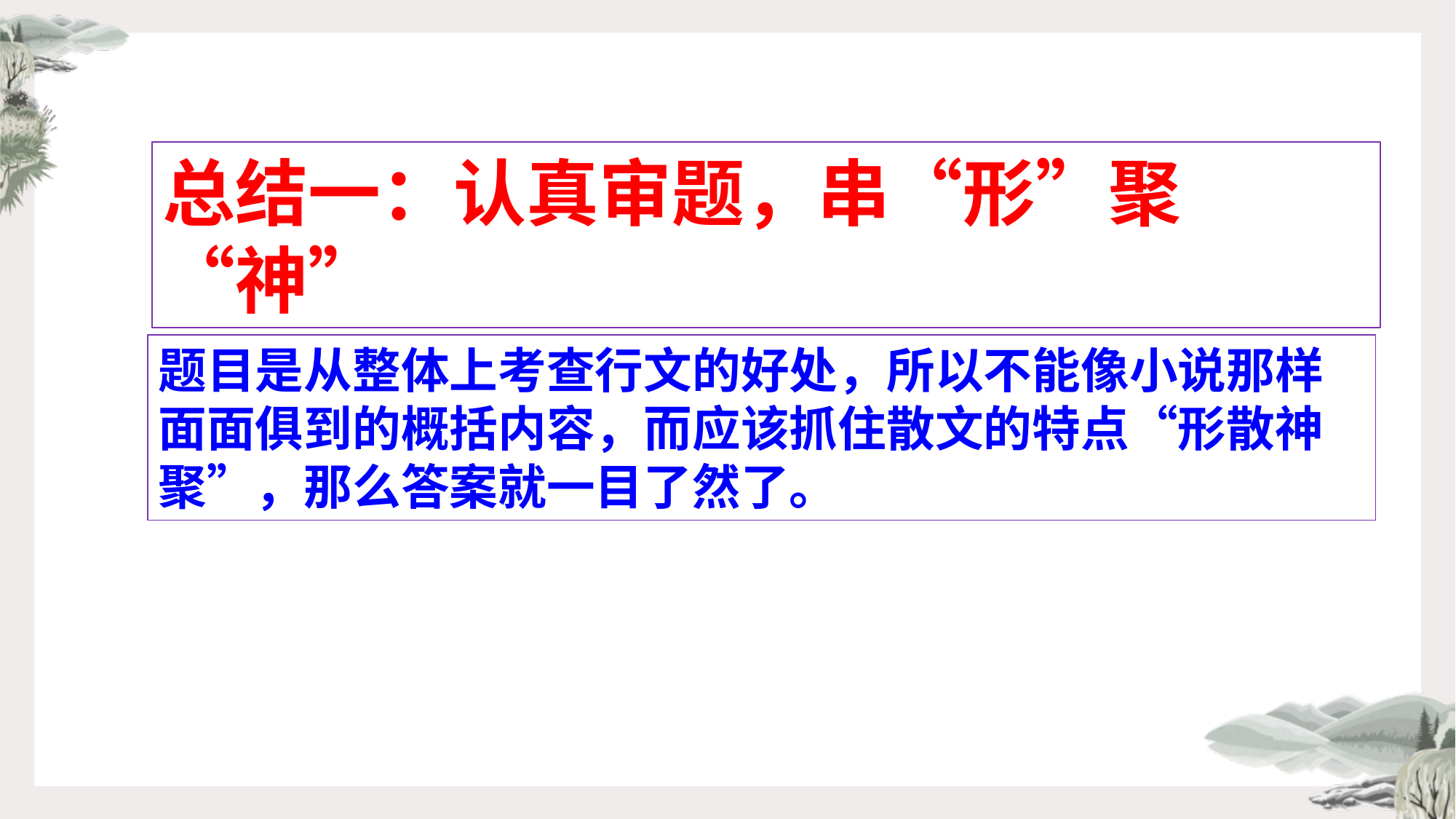

总结一：认真审题，串“形”聚“神”
题目是从整体上考查行文的好处，所以不能像小说那样面面俱到的概括内容，而应该抓住散文的特点“形散神聚”，那么答案就一目了然了。